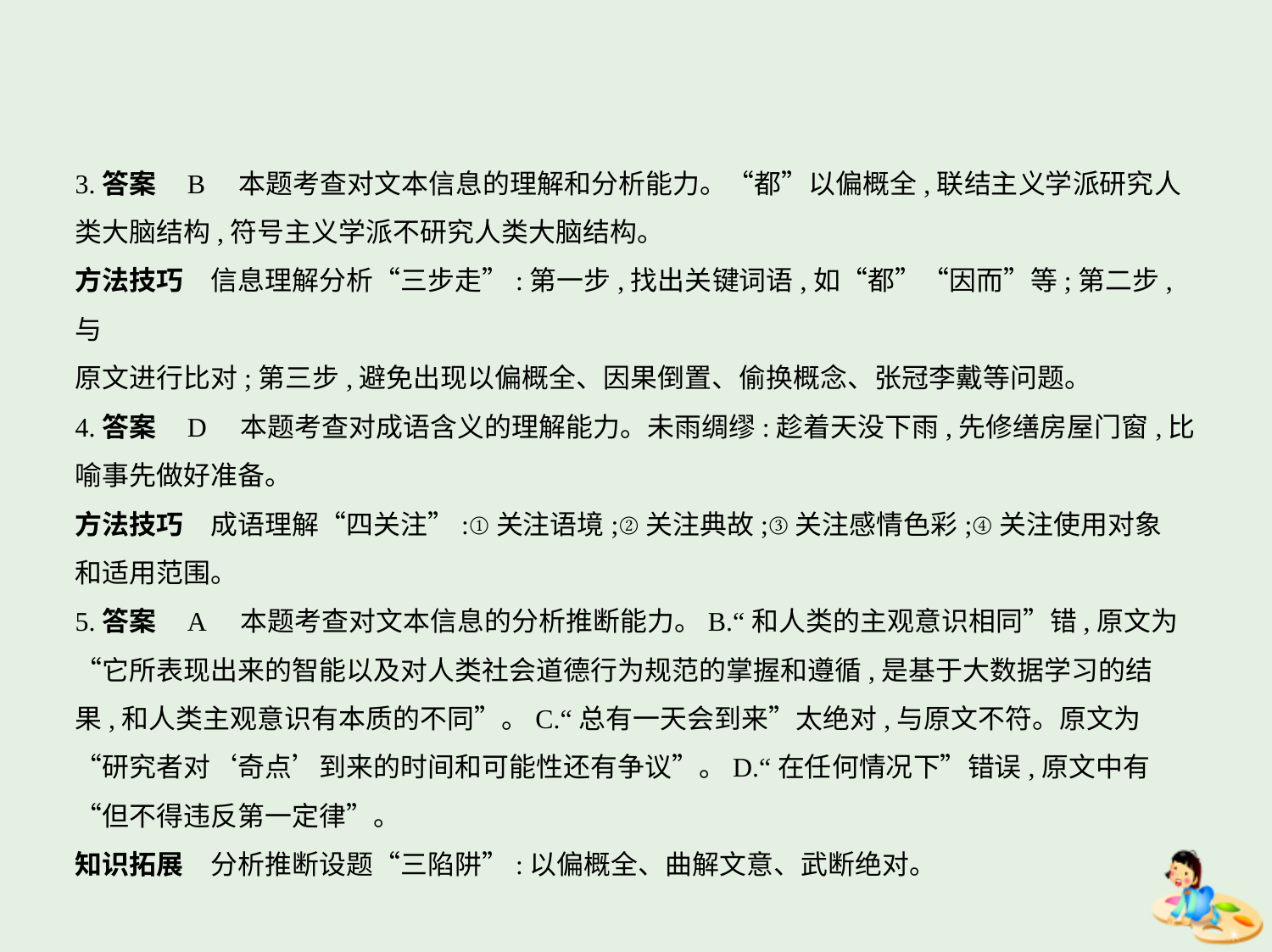

3.答案    B　本题考查对文本信息的理解和分析能力。“都”以偏概全,联结主义学派研究人
类大脑结构,符号主义学派不研究人类大脑结构。
方法技巧　信息理解分析“三步走”:第一步,找出关键词语,如“都”“因而”等;第二步,与
原文进行比对;第三步,避免出现以偏概全、因果倒置、偷换概念、张冠李戴等问题。
4.答案    D　本题考查对成语含义的理解能力。未雨绸缪:趁着天没下雨,先修缮房屋门窗,比
喻事先做好准备。
方法技巧　成语理解“四关注”:①关注语境;②关注典故;③关注感情色彩;④关注使用对象
和适用范围。
5.答案    A    本题考查对文本信息的分析推断能力。B.“和人类的主观意识相同”错,原文为
“它所表现出来的智能以及对人类社会道德行为规范的掌握和遵循,是基于大数据学习的结
果,和人类主观意识有本质的不同”。C.“总有一天会到来”太绝对,与原文不符。原文为
“研究者对‘奇点’到来的时间和可能性还有争议”。D.“在任何情况下”错误,原文中有
“但不得违反第一定律”。
知识拓展　分析推断设题“三陷阱”:以偏概全、曲解文意、武断绝对。